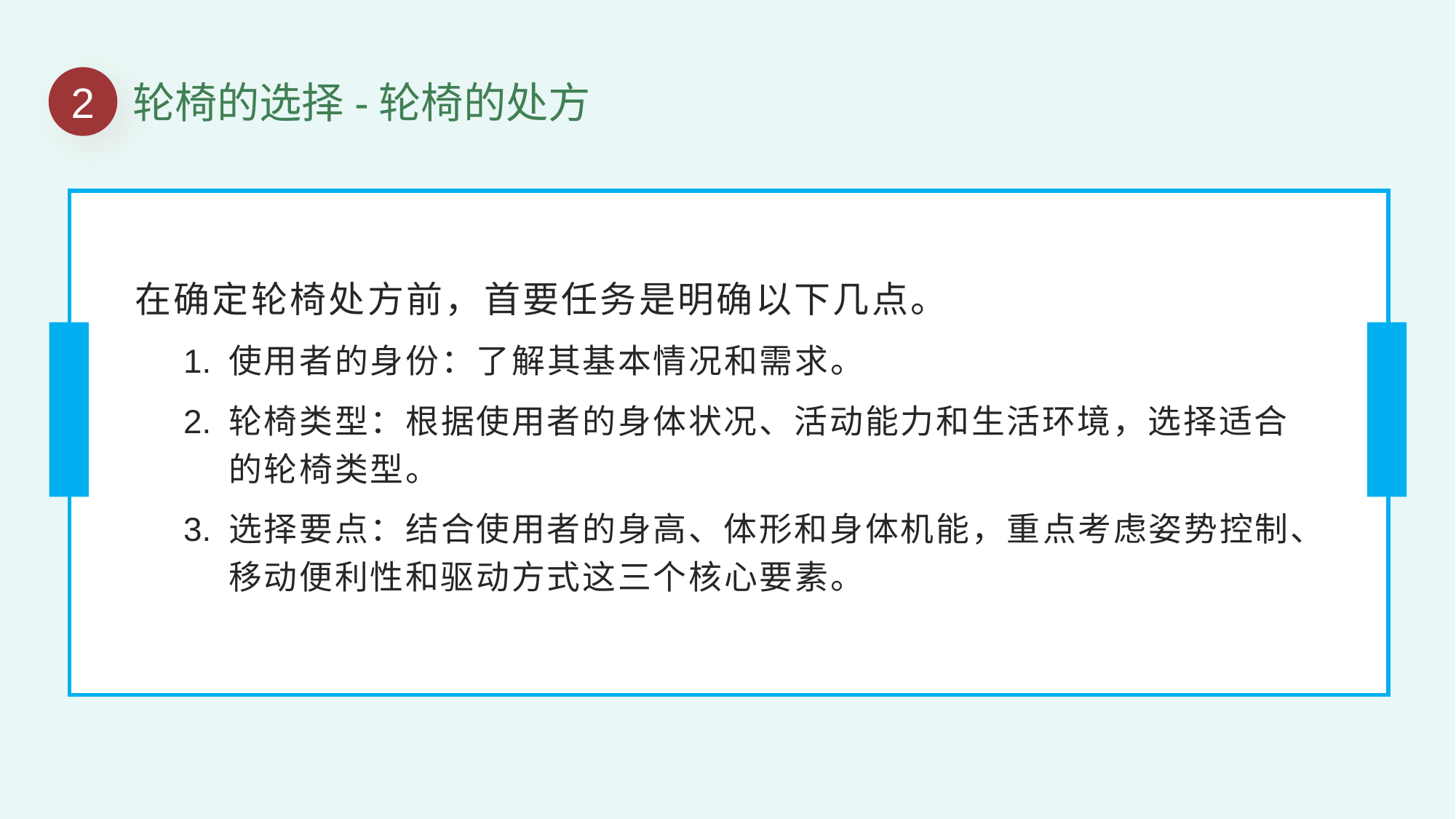

2
轮椅的选择-轮椅的处方

在确定轮椅处方前，首要任务是明确以下几点。
使用者的身份：了解其基本情况和需求。
轮椅类型：根据使用者的身体状况、活动能力和生活环境，选择适合的轮椅类型。
选择要点：结合使用者的身高、体形和身体机能，重点考虑姿势控制、移动便利性和驱动方式这三个核心要素。